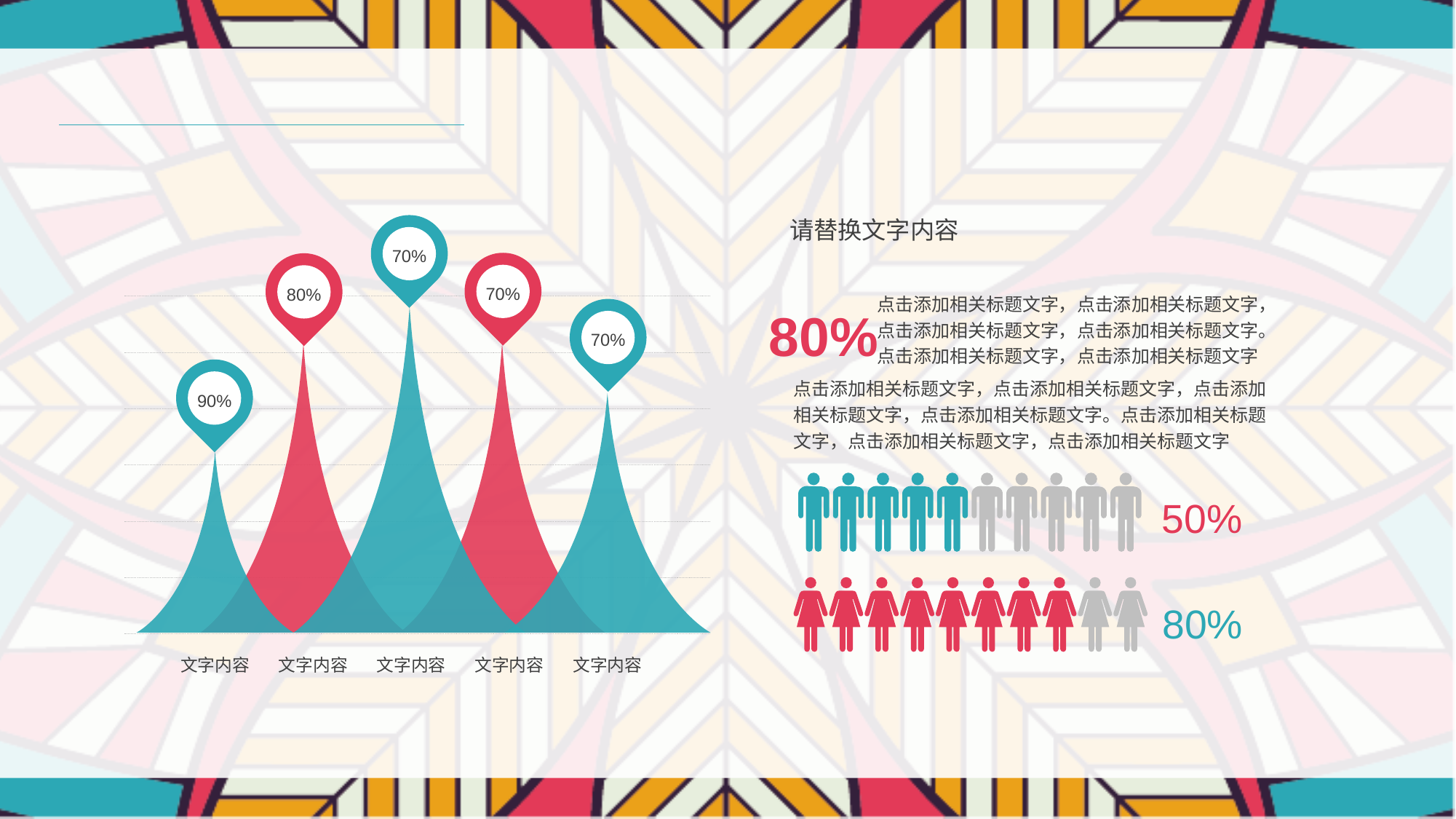

请替换文字内容

70%

70%

80%
80%
点击添加相关标题文字，点击添加相关标题文字，点击添加相关标题文字，点击添加相关标题文字。点击添加相关标题文字，点击添加相关标题文字

70%

90%
点击添加相关标题文字，点击添加相关标题文字，点击添加相关标题文字，点击添加相关标题文字。点击添加相关标题文字，点击添加相关标题文字，点击添加相关标题文字

50%

80%
文字内容
文字内容
文字内容
文字内容
文字内容